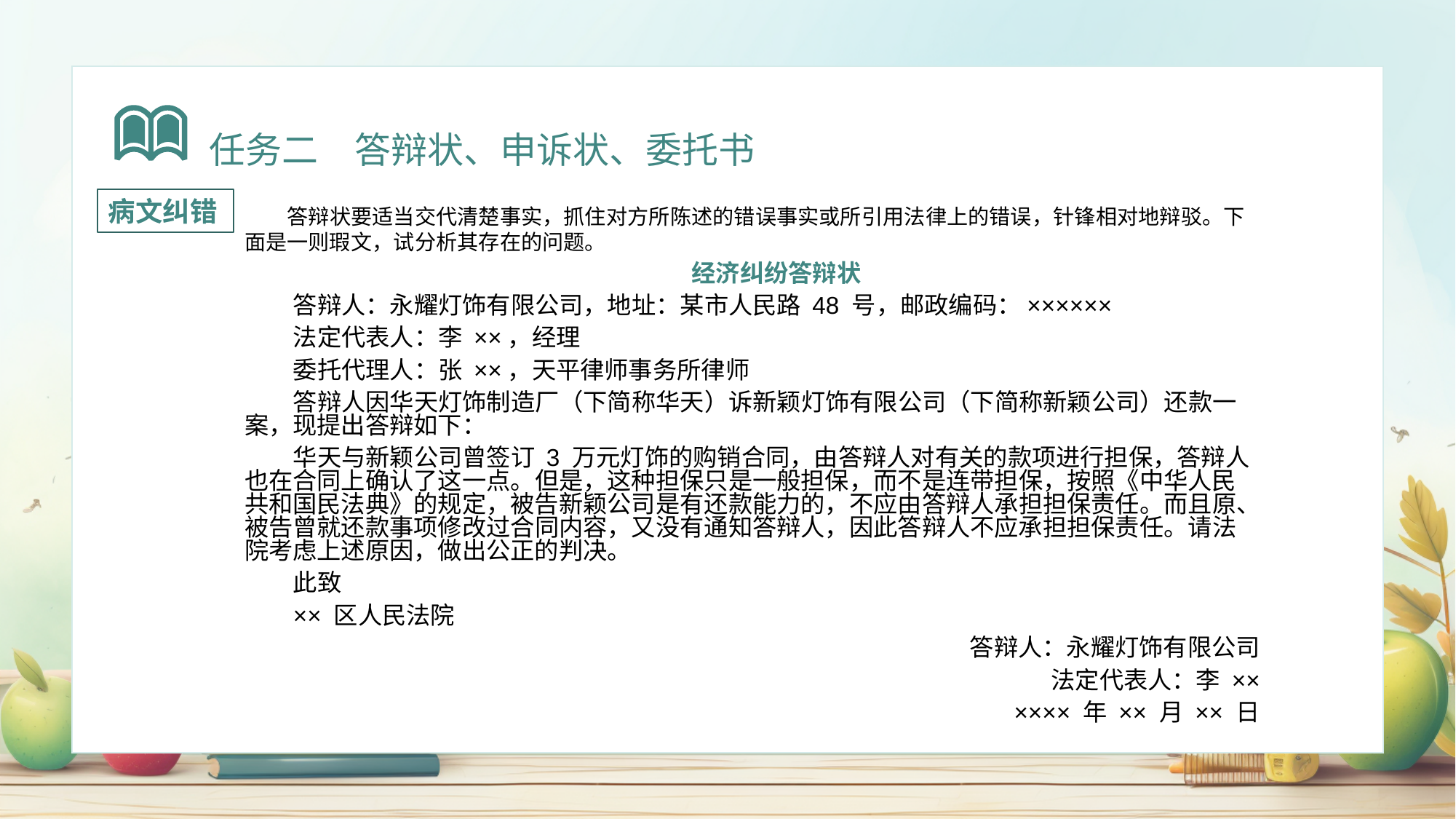

任务二　答辩状、申诉状、委托书

病文纠错
答辩状要适当交代清楚事实，抓住对方所陈述的错误事实或所引用法律上的错误，针锋相对地辩驳。下面是一则瑕文，试分析其存在的问题。
经济纠纷答辩状
答辩人：永耀灯饰有限公司，地址：某市人民路 48 号，邮政编码：××××××
法定代表人：李 ××，经理
委托代理人：张 ××，天平律师事务所律师
答辩人因华天灯饰制造厂（下简称华天）诉新颖灯饰有限公司（下简称新颖公司）还款一案，现提出答辩如下：
华天与新颖公司曾签订 3 万元灯饰的购销合同，由答辩人对有关的款项进行担保，答辩人也在合同上确认了这一点。但是，这种担保只是一般担保，而不是连带担保，按照《中华人民共和国民法典》的规定，被告新颖公司是有还款能力的，不应由答辩人承担担保责任。而且原、被告曾就还款事项修改过合同内容，又没有通知答辩人，因此答辩人不应承担担保责任。请法院考虑上述原因，做出公正的判决。
此致
×× 区人民法院
答辩人：永耀灯饰有限公司
法定代表人：李 ××
×××× 年 ×× 月 ×× 日